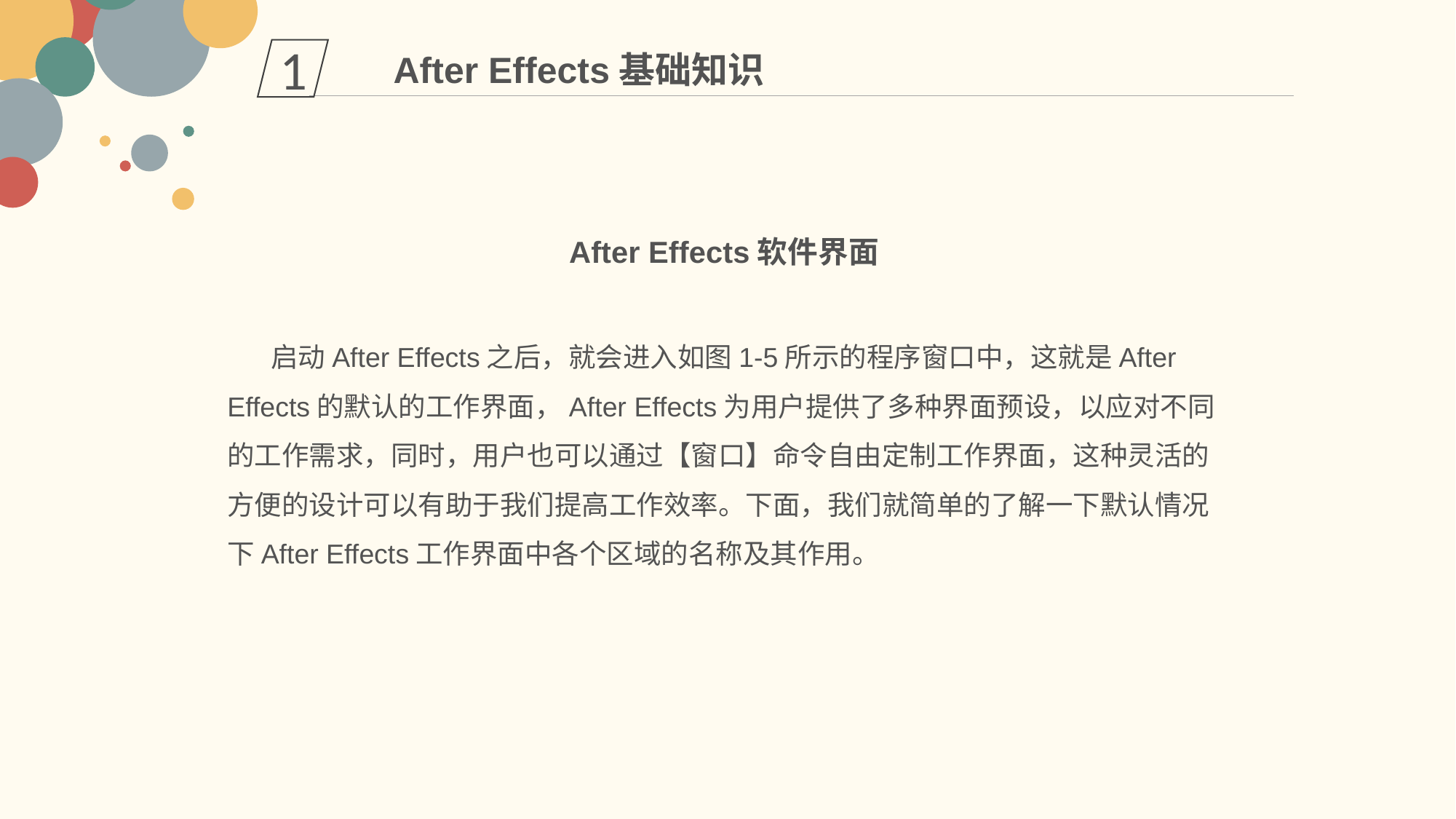

1
After Effects基础知识
After Effects软件界面

      启动After Effects之后，就会进入如图1-5所示的程序窗口中，这就是After Effects的默认的工作界面，After Effects为用户提供了多种界面预设，以应对不同的工作需求，同时，用户也可以通过【窗口】命令自由定制工作界面，这种灵活的方便的设计可以有助于我们提高工作效率。下面，我们就简单的了解一下默认情况下After Effects工作界面中各个区域的名称及其作用。